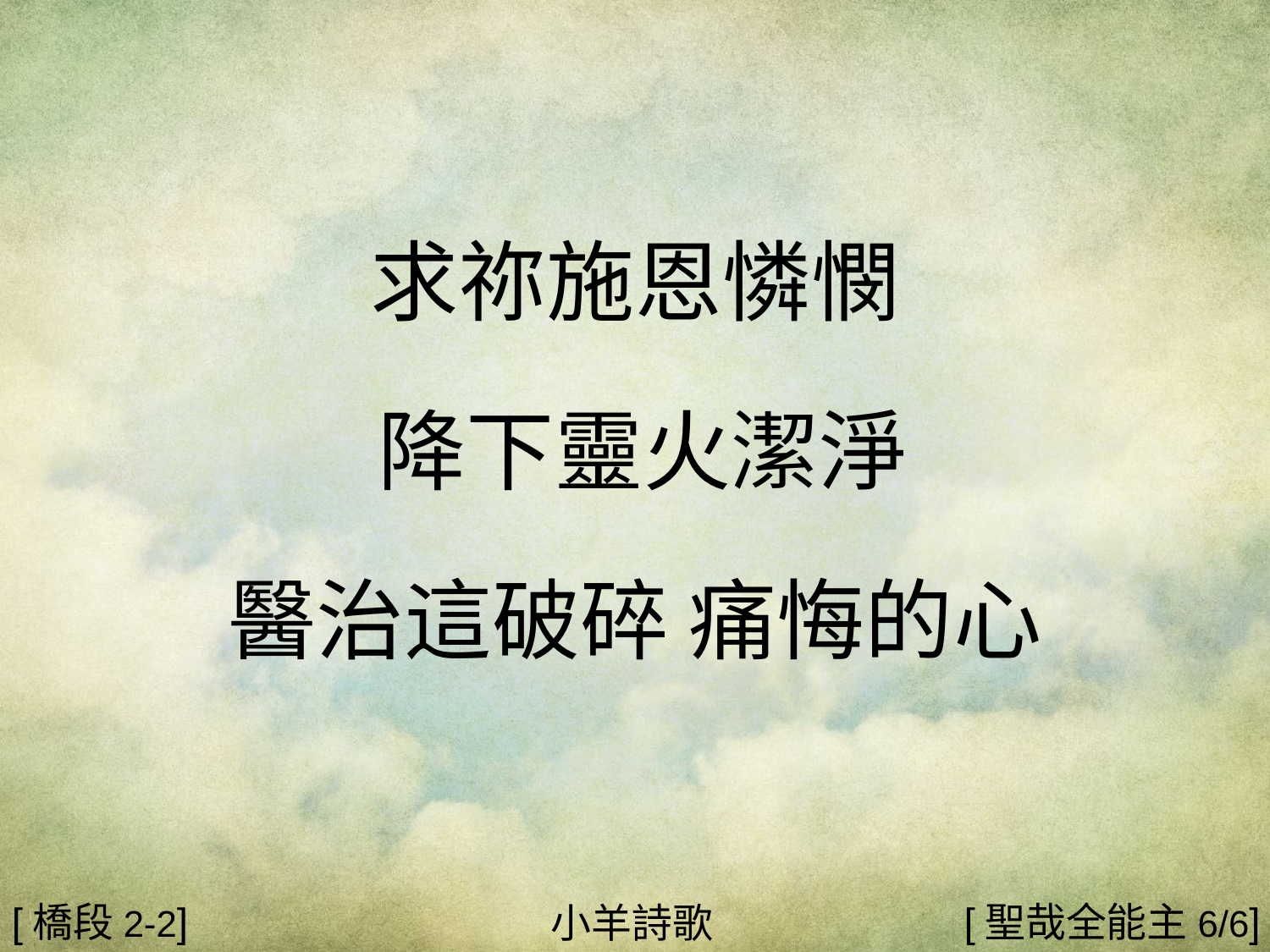

求祢施恩憐憫

 降下靈火潔淨

醫治這破碎 痛悔的心

#

[橋段2-2]
[聖哉全能主6/6]
小羊詩歌